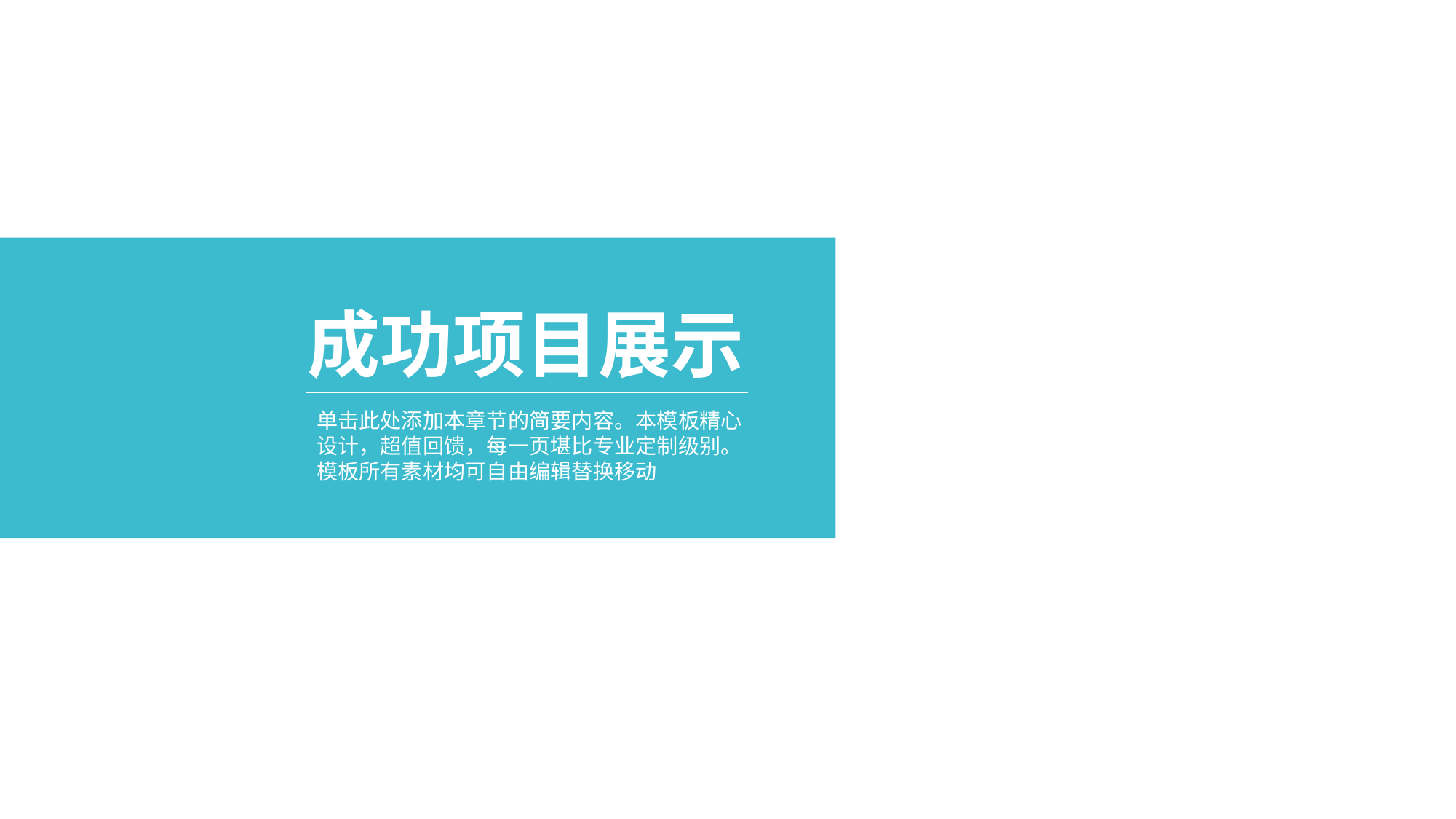

成功项目展示
单击此处添加本章节的简要内容。本模板精心设计，超值回馈，每一页堪比专业定制级别。模板所有素材均可自由编辑替换移动